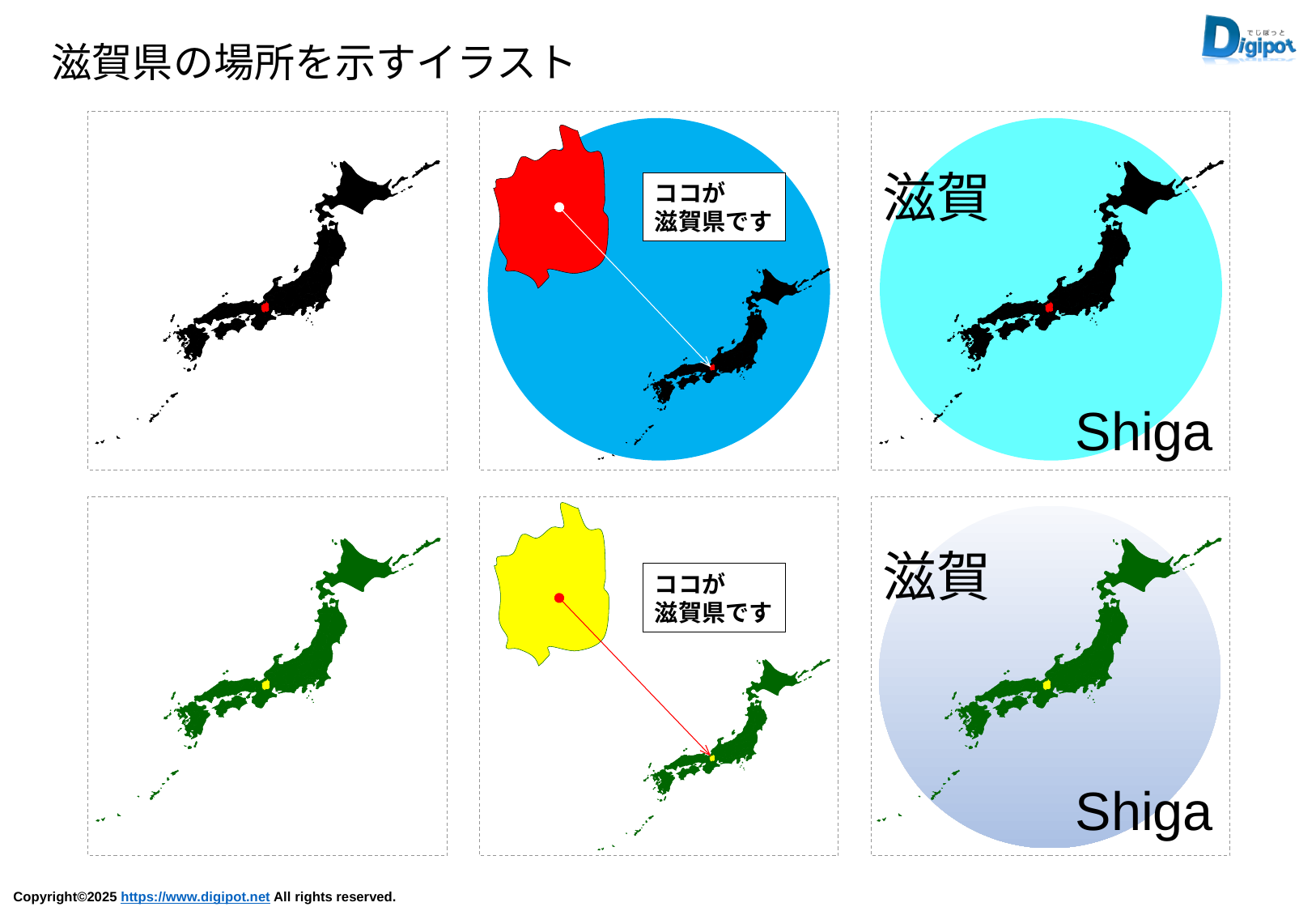

滋賀県の場所を示すイラスト

ココが
滋賀県です

滋賀

Shiga

ココが
滋賀県です

滋賀

Shiga